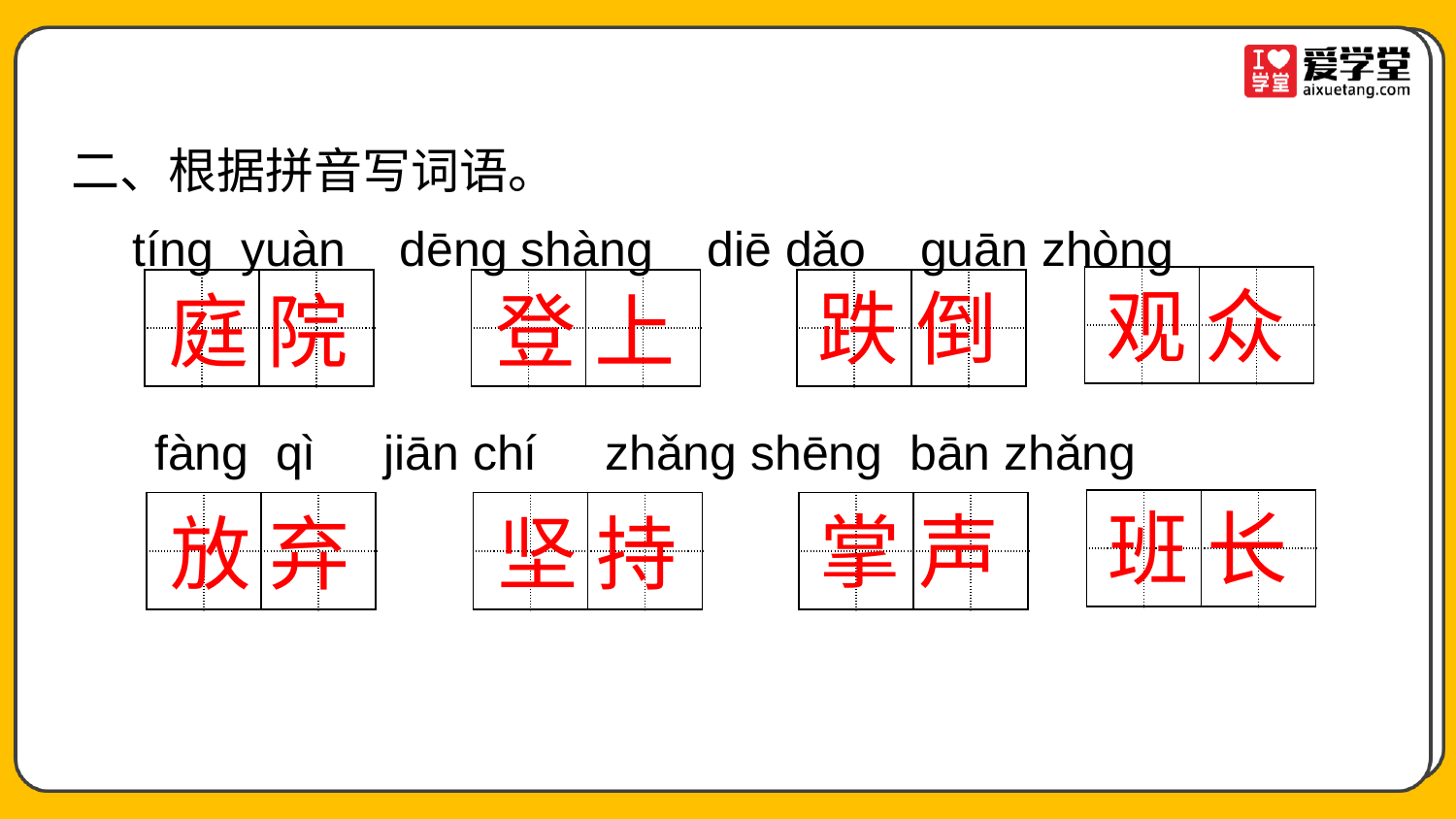

二、根据拼音写词语。

 tíng  yuàn    dēng shàng    diē dǎo    guān zhòng
|  |  |  |  |
| --- | --- | --- | --- |
|  |  |  |  |
观 众
|  |  |  |  |
| --- | --- | --- | --- |
|  |  |  |  |
|  |  |  |  |
| --- | --- | --- | --- |
|  |  |  |  |
|  |  |  |  |
| --- | --- | --- | --- |
|  |  |  |  |
跌 倒
庭 院
登 上
 fàng  qì     jiān chí     zhǎng shēng  bān zhǎng
|  |  |  |  |
| --- | --- | --- | --- |
|  |  |  |  |
班 长
|  |  |  |  |
| --- | --- | --- | --- |
|  |  |  |  |
|  |  |  |  |
| --- | --- | --- | --- |
|  |  |  |  |
|  |  |  |  |
| --- | --- | --- | --- |
|  |  |  |  |
掌 声
放 弃
坚 持